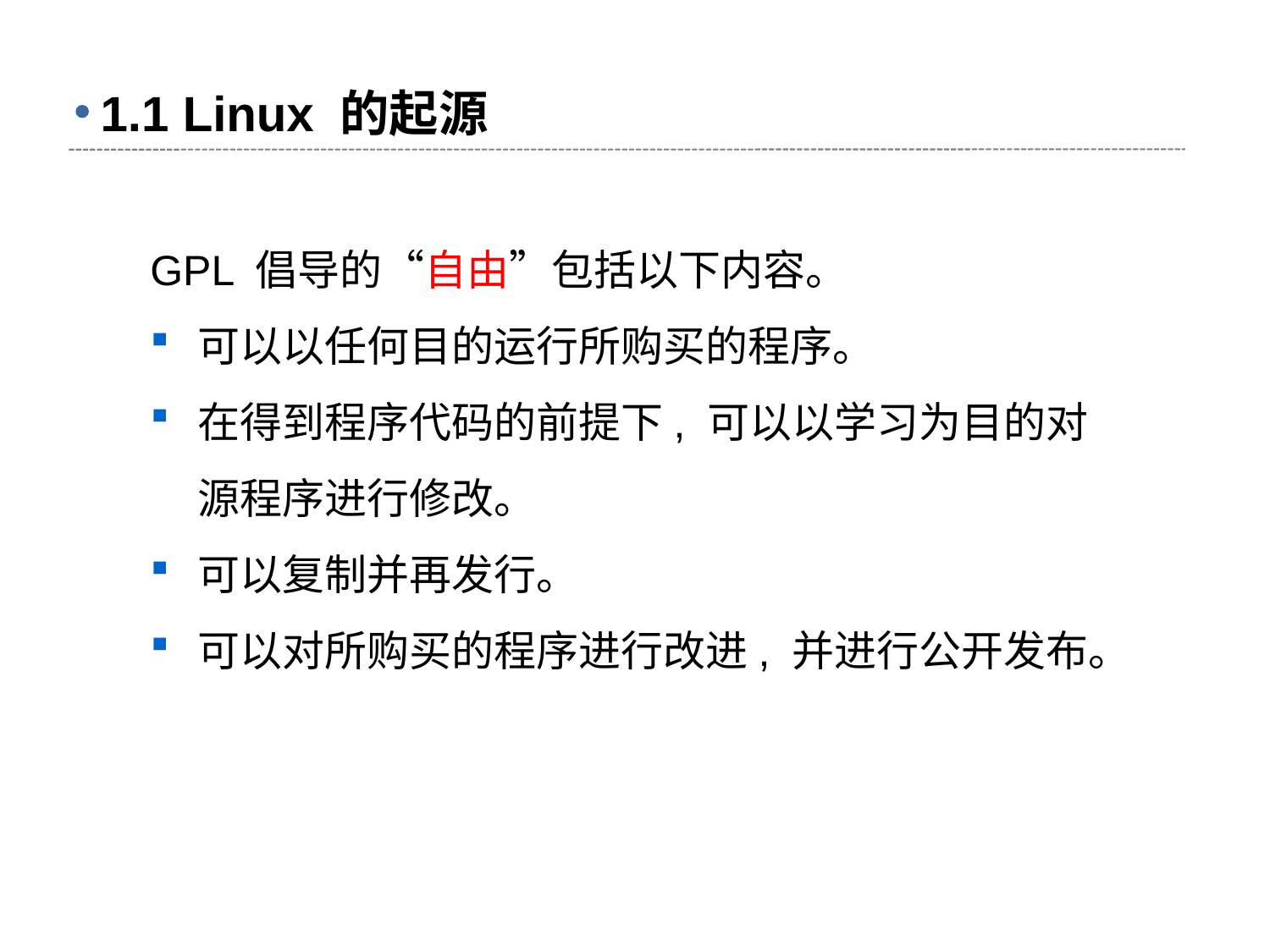

# 1.1 Linux 的起源
GPL 倡导的“自由”包括以下内容。
可以以任何目的运行所购买的程序。
在得到程序代码的前提下, 可以以学习为目的对源程序进行修改。
可以复制并再发行。
可以对所购买的程序进行改进, 并进行公开发布。